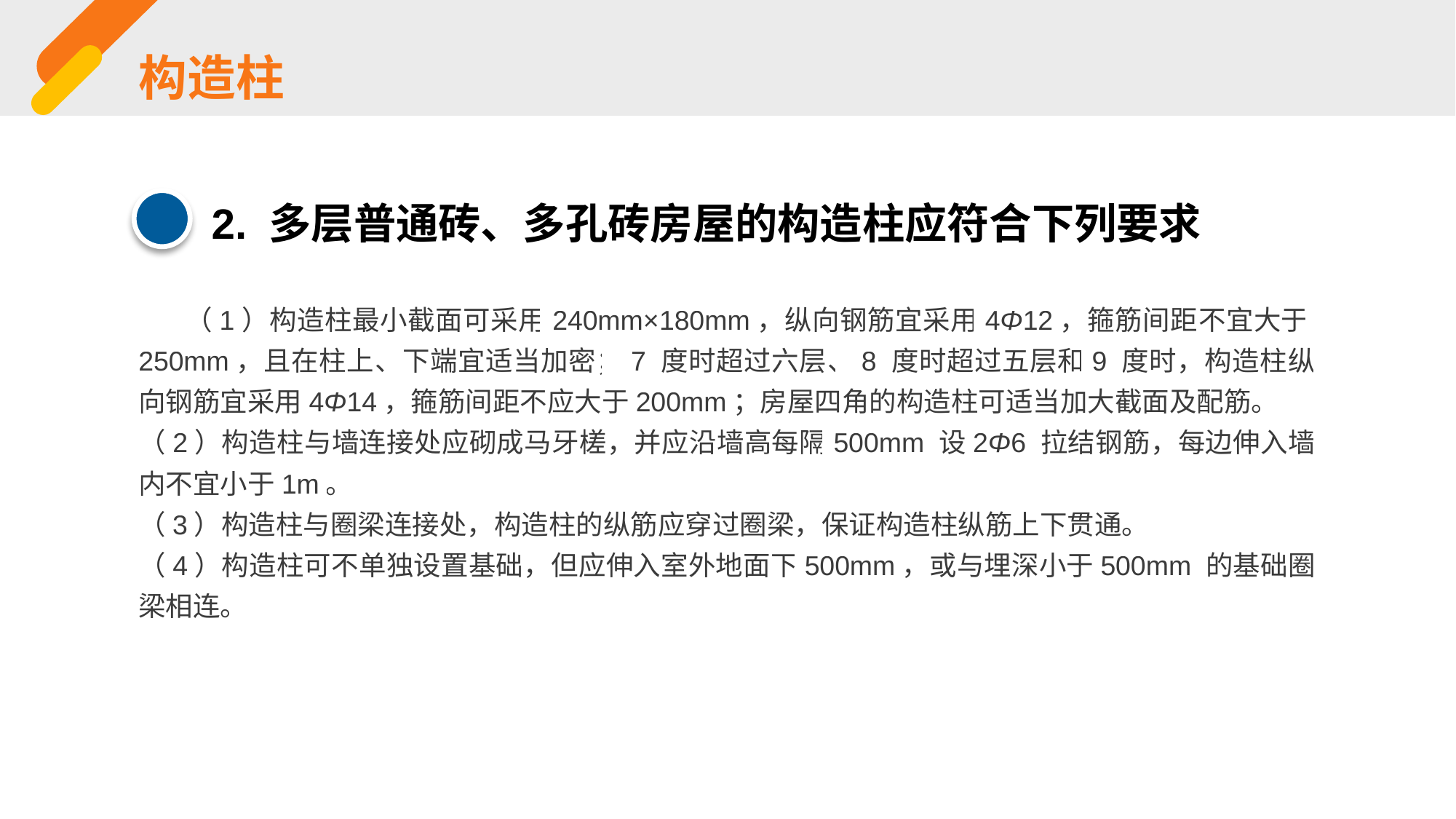

构造柱

2. 多层普通砖、多孔砖房屋的构造柱应符合下列要求
      （1）构造柱最小截面可采用240mm×180mm，纵向钢筋宜采用4Φ12，箍筋间距不宜大于250mm，且在柱上、下端宜适当加密；7 度时超过六层、8 度时超过五层和9 度时，构造柱纵向钢筋宜采用4Φ14，箍筋间距不应大于200mm；房屋四角的构造柱可适当加大截面及配筋。
（2）构造柱与墙连接处应砌成马牙槎，并应沿墙高每隔500mm 设2Φ6 拉结钢筋，每边伸入墙内不宜小于1m。
（3）构造柱与圈梁连接处，构造柱的纵筋应穿过圈梁，保证构造柱纵筋上下贯通。
（4）构造柱可不单独设置基础，但应伸入室外地面下500mm，或与埋深小于500mm 的基础圈梁相连。